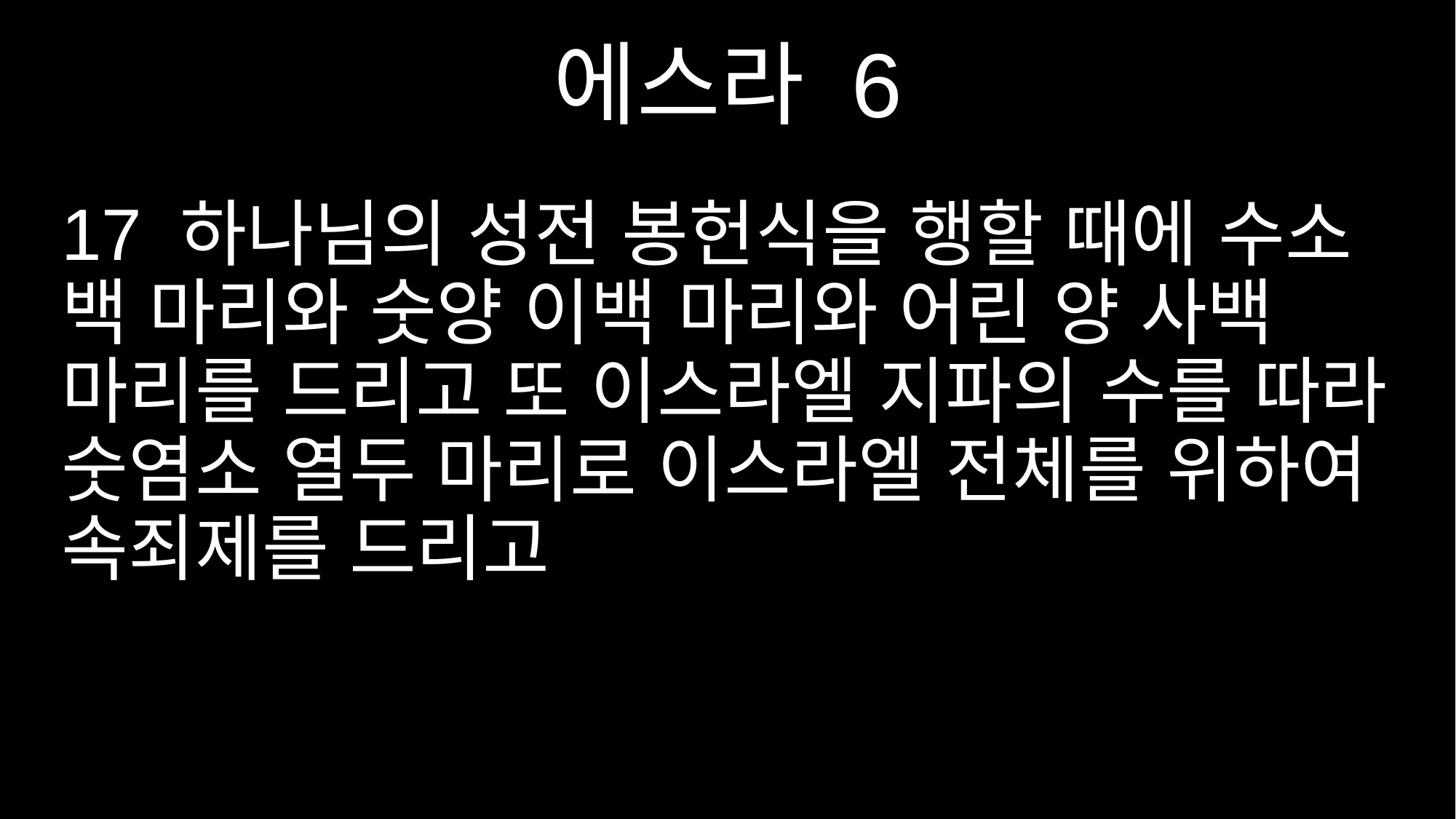

에스라 6
17 하나님의 성전 봉헌식을 행할 때에 수소 백 마리와 숫양 이백 마리와 어린 양 사백 마리를 드리고 또 이스라엘 지파의 수를 따라 숫염소 열두 마리로 이스라엘 전체를 위하여 속죄제를 드리고